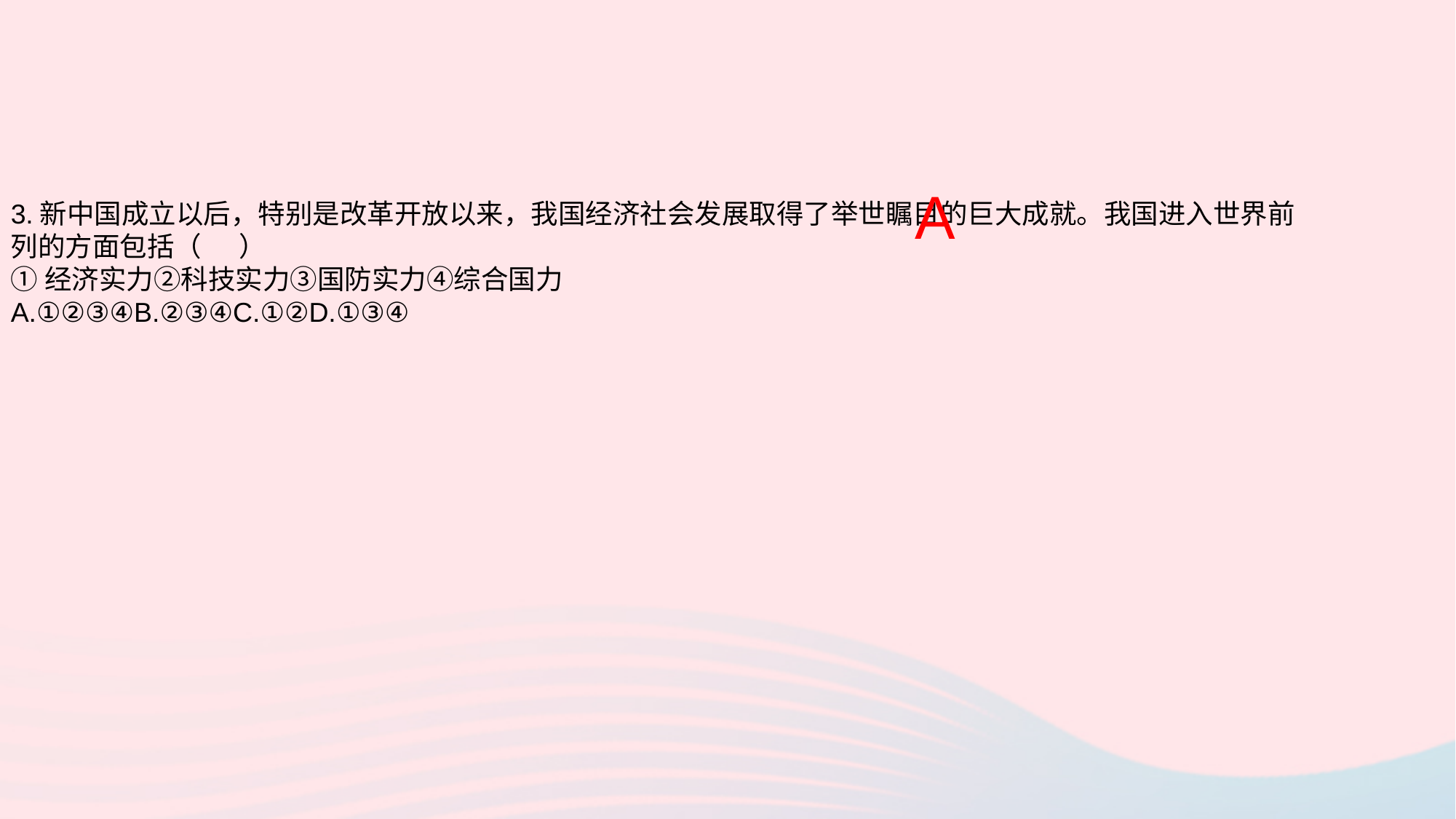

A
3.新中国成立以后，特别是改革开放以来，我国经济社会发展取得了举世瞩目的巨大成就。我国进入世界前列的方面包括（      ）
①经济实力②科技实力③国防实力④综合国力
A.①②③④B.②③④C.①②D.①③④